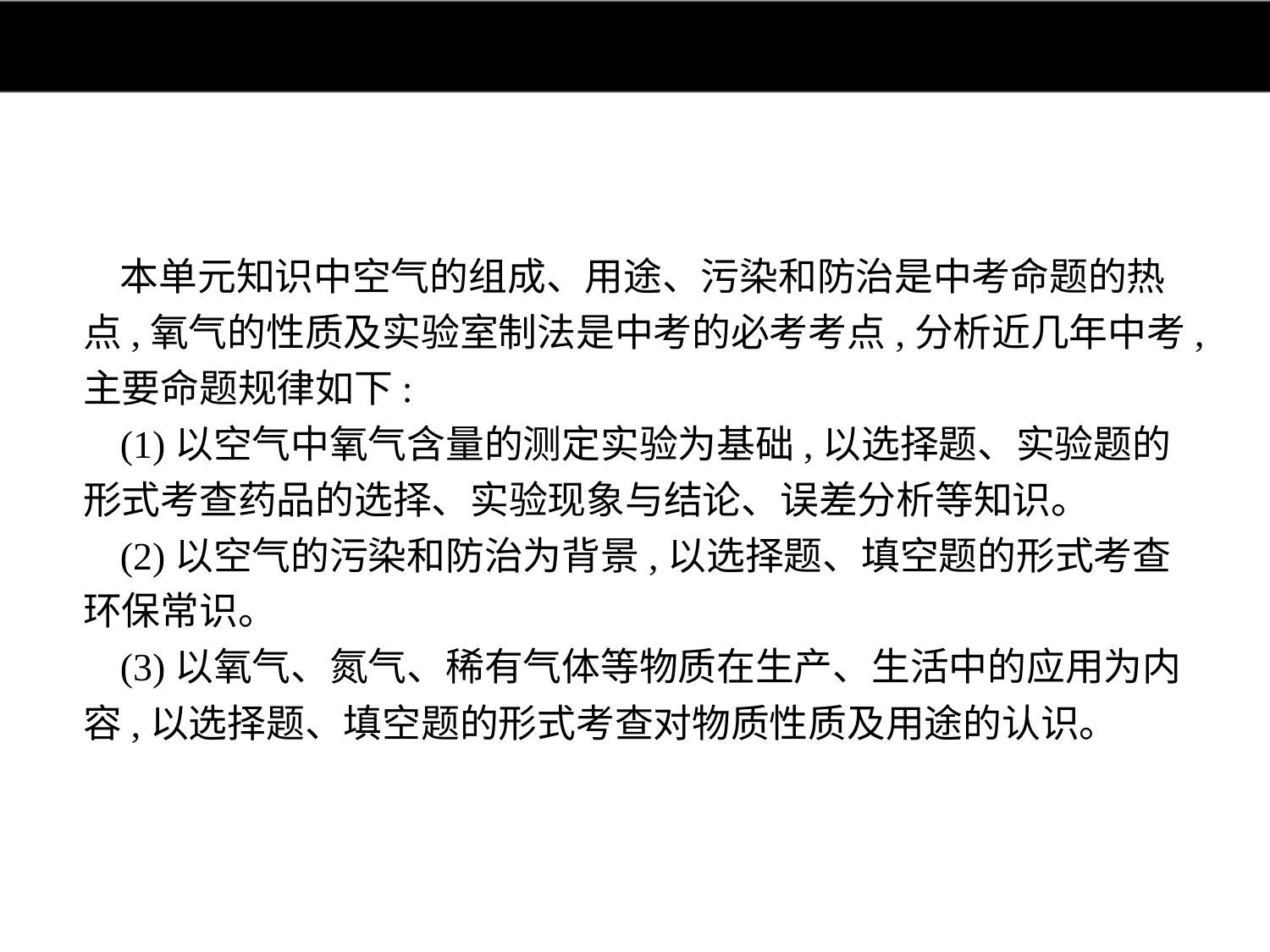

本单元知识中空气的组成、用途、污染和防治是中考命题的热点,氧气的性质及实验室制法是中考的必考考点,分析近几年中考,主要命题规律如下:
(1)以空气中氧气含量的测定实验为基础,以选择题、实验题的形式考查药品的选择、实验现象与结论、误差分析等知识。
(2)以空气的污染和防治为背景,以选择题、填空题的形式考查环保常识。
(3)以氧气、氮气、稀有气体等物质在生产、生活中的应用为内容,以选择题、填空题的形式考查对物质性质及用途的认识。